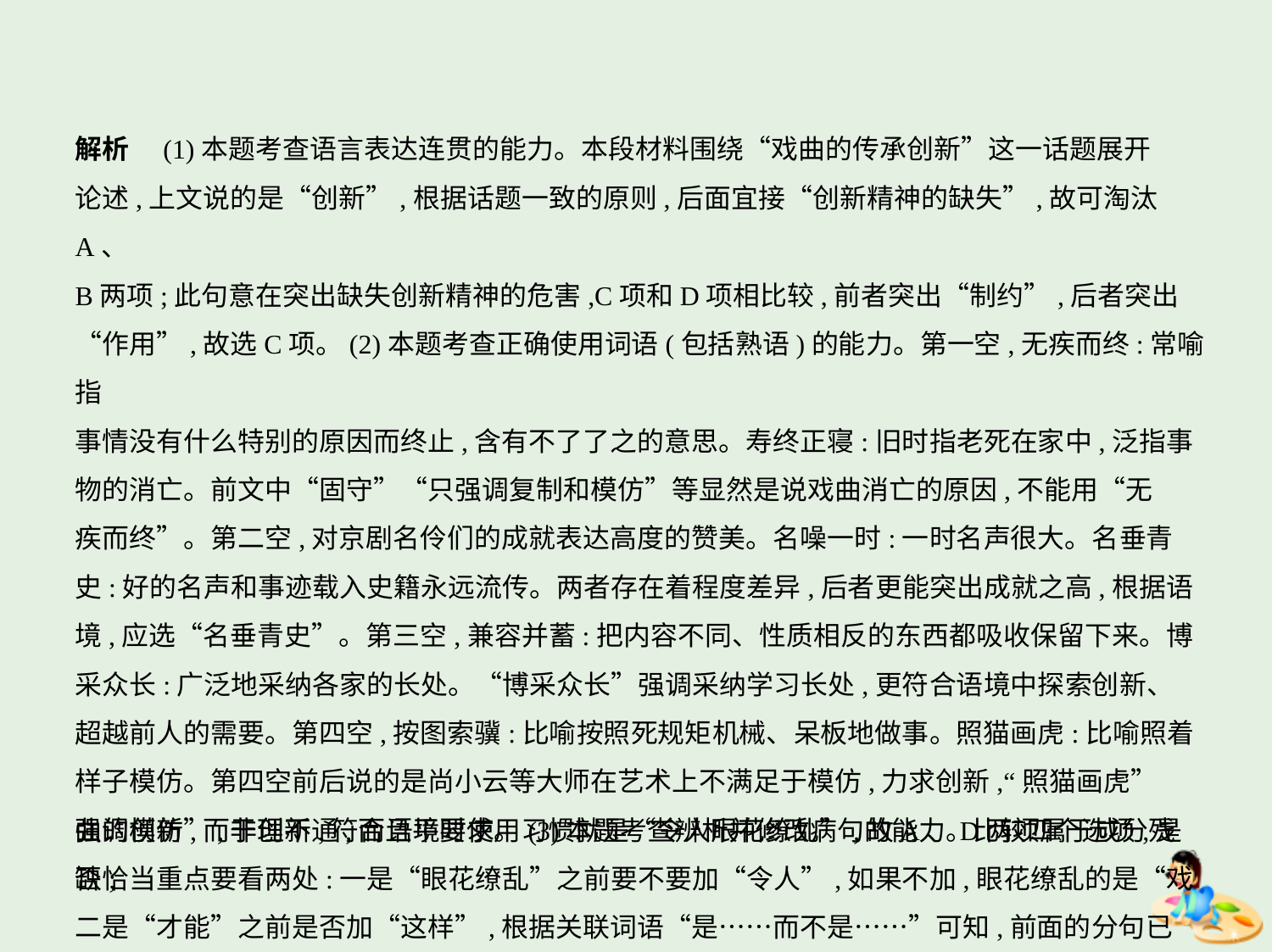

解析　(1)本题考查语言表达连贯的能力。本段材料围绕“戏曲的传承创新”这一话题展开
论述,上文说的是“创新”,根据话题一致的原则,后面宜接“创新精神的缺失”,故可淘汰A、
B两项;此句意在突出缺失创新精神的危害,C项和D项相比较,前者突出“制约”,后者突出
“作用”,故选C项。(2)本题考查正确使用词语(包括熟语)的能力。第一空,无疾而终:常喻指
事情没有什么特别的原因而终止,含有不了了之的意思。寿终正寝:旧时指老死在家中,泛指事
物的消亡。前文中“固守”“只强调复制和模仿”等显然是说戏曲消亡的原因,不能用“无
疾而终”。第二空,对京剧名伶们的成就表达高度的赞美。名噪一时:一时名声很大。名垂青
史:好的名声和事迹载入史籍永远流传。两者存在着程度差异,后者更能突出成就之高,根据语
境,应选“名垂青史”。第三空,兼容并蓄:把内容不同、性质相反的东西都吸收保留下来。博
采众长:广泛地采纳各家的长处。“博采众长”强调采纳学习长处,更符合语境中探索创新、
超越前人的需要。第四空,按图索骥:比喻按照死规矩机械、呆板地做事。照猫画虎:比喻照着
样子模仿。第四空前后说的是尚小云等大师在艺术上不满足于模仿,力求创新,“照猫画虎”
强调模仿,而非创新,符合语境要求。(3)本题考查辨析并修改病句的能力。比较四个选项,是
否恰当重点要看两处:一是“眼花缭乱”之前要不要加“令人”,如果不加,眼花缭乱的是“戏
曲的创新”,于理不通,而且平时使用习惯就是“令人眼花缭乱”,故A、D两项属于成分残缺;
二是“才能”之前是否加“这样”,根据关联词语“是……而不是……”可知,前面的分句已
经表述完整,最后一个分句缺少主语,应用“这样”来指代并总括前面的内容,故选B。